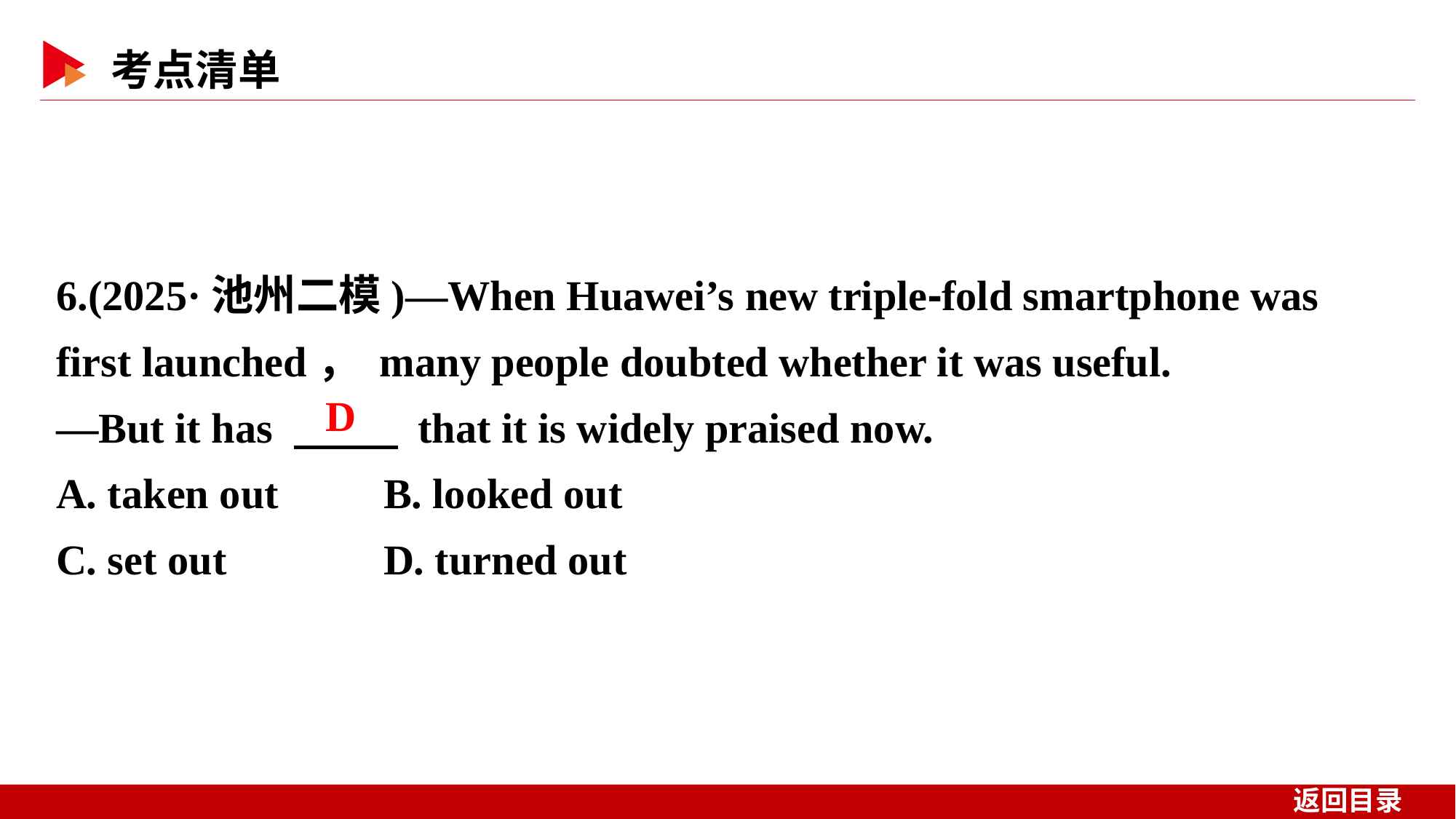

6.(2025·池州二模)—When Huawei’s new triple⁃fold smartphone was first launched， many people doubted whether it was useful.
—But it has 　  　 that it is widely praised now.
A. taken out        	B. looked out
C. set out        	D. turned out
D